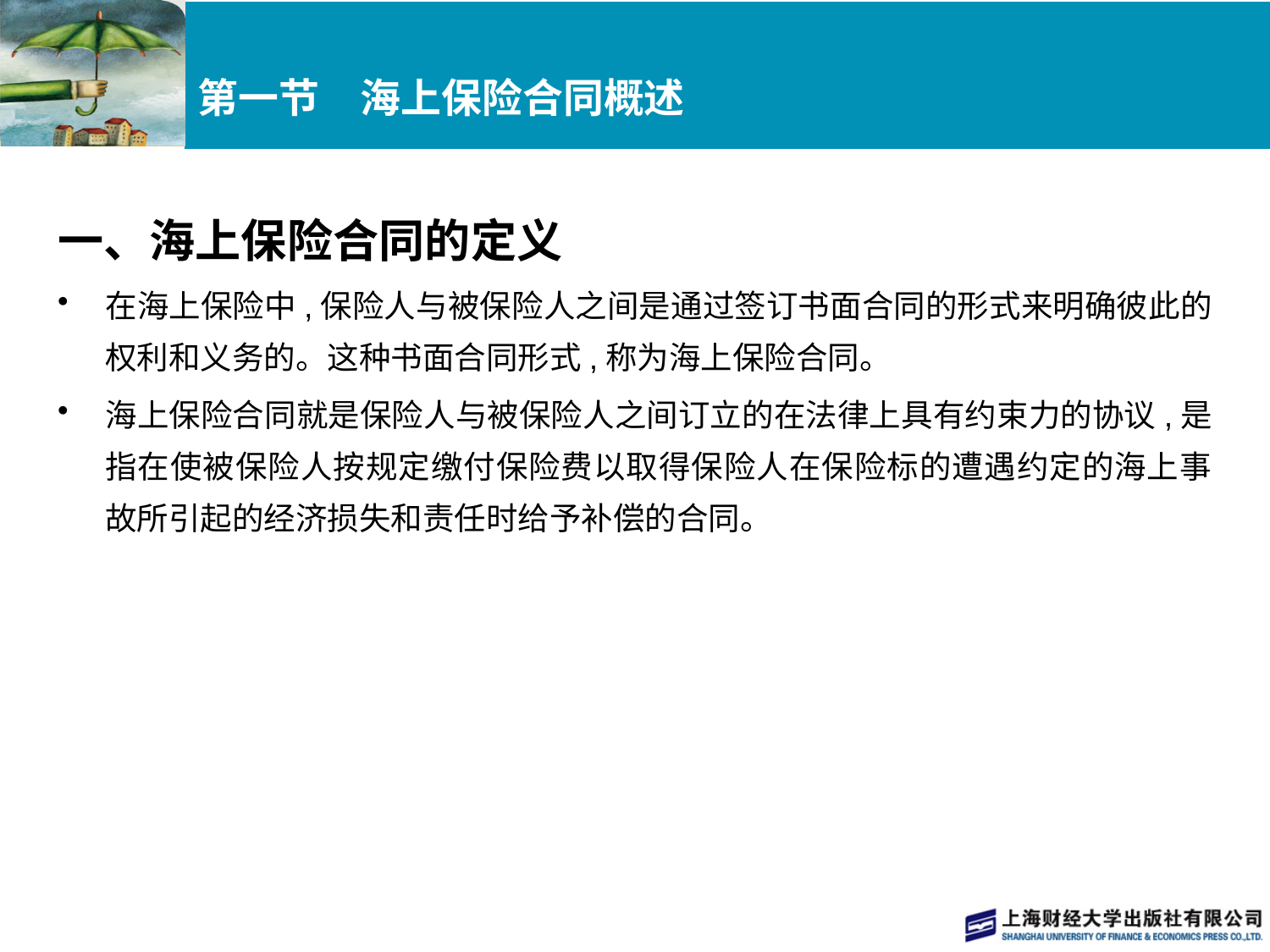

# 第一节　海上保险合同概述
一、海上保险合同的定义
在海上保险中,保险人与被保险人之间是通过签订书面合同的形式来明确彼此的权利和义务的。这种书面合同形式,称为海上保险合同。
海上保险合同就是保险人与被保险人之间订立的在法律上具有约束力的协议,是指在使被保险人按规定缴付保险费以取得保险人在保险标的遭遇约定的海上事故所引起的经济损失和责任时给予补偿的合同。